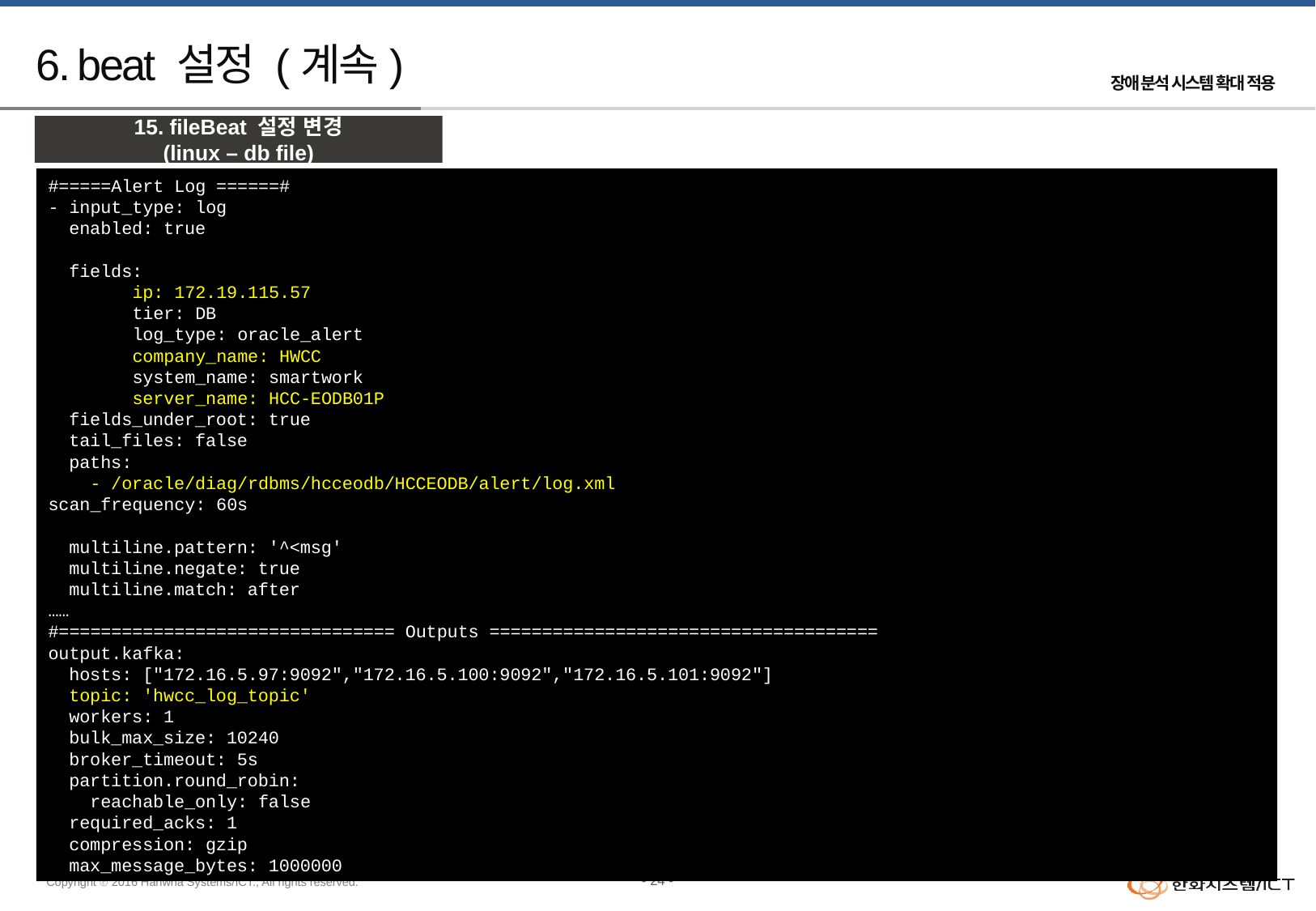

# 6. beat 설정 (계속)
15. fileBeat 설정 변경
(linux – db file)
#=====Alert Log ======#
- input_type: log
  enabled: true

  fields:
        ip: 172.19.115.57
        tier: DB
        log_type: oracle_alert
        company_name: HWCC
        system_name: smartwork
        server_name: HCC-EODB01P
  fields_under_root: true
  tail_files: false
  paths:
    - /oracle/diag/rdbms/hcceodb/HCCEODB/alert/log.xml
scan_frequency: 60s

  multiline.pattern: '^<msg'
  multiline.negate: true
  multiline.match: after
……
#================================ Outputs =====================================
output.kafka:
  hosts: ["172.16.5.97:9092","172.16.5.100:9092","172.16.5.101:9092"]
  topic: 'hwcc_log_topic'
  workers: 1
  bulk_max_size: 10240
  broker_timeout: 5s
  partition.round_robin:
    reachable_only: false
  required_acks: 1
  compression: gzip
  max_message_bytes: 1000000